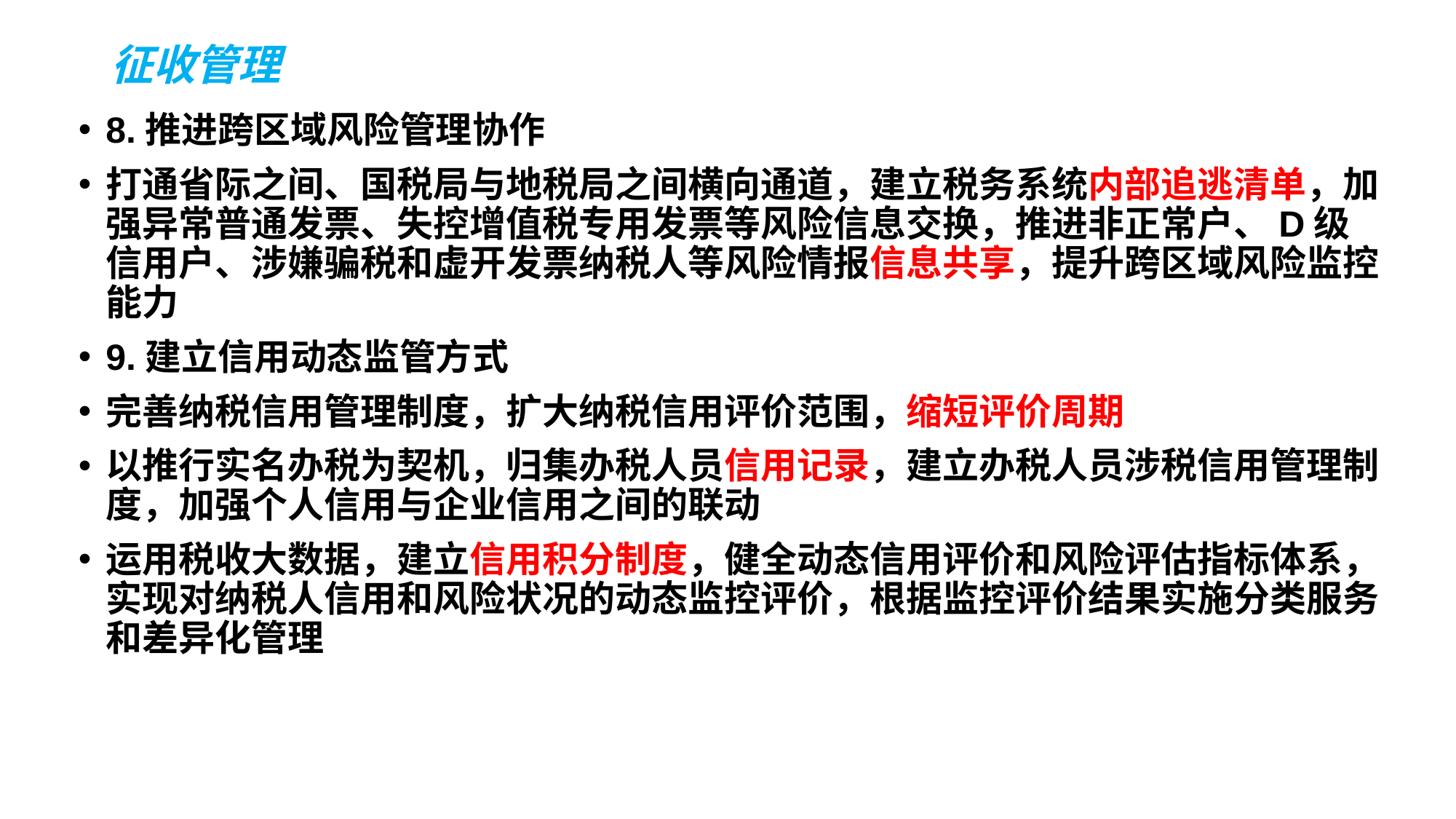

# 征收管理
8.推进跨区域风险管理协作
打通省际之间、国税局与地税局之间横向通道，建立税务系统内部追逃清单，加强异常普通发票、失控增值税专用发票等风险信息交换，推进非正常户、D级信用户、涉嫌骗税和虚开发票纳税人等风险情报信息共享，提升跨区域风险监控能力
9.建立信用动态监管方式
完善纳税信用管理制度，扩大纳税信用评价范围，缩短评价周期
以推行实名办税为契机，归集办税人员信用记录，建立办税人员涉税信用管理制度，加强个人信用与企业信用之间的联动
运用税收大数据，建立信用积分制度，健全动态信用评价和风险评估指标体系，实现对纳税人信用和风险状况的动态监控评价，根据监控评价结果实施分类服务和差异化管理